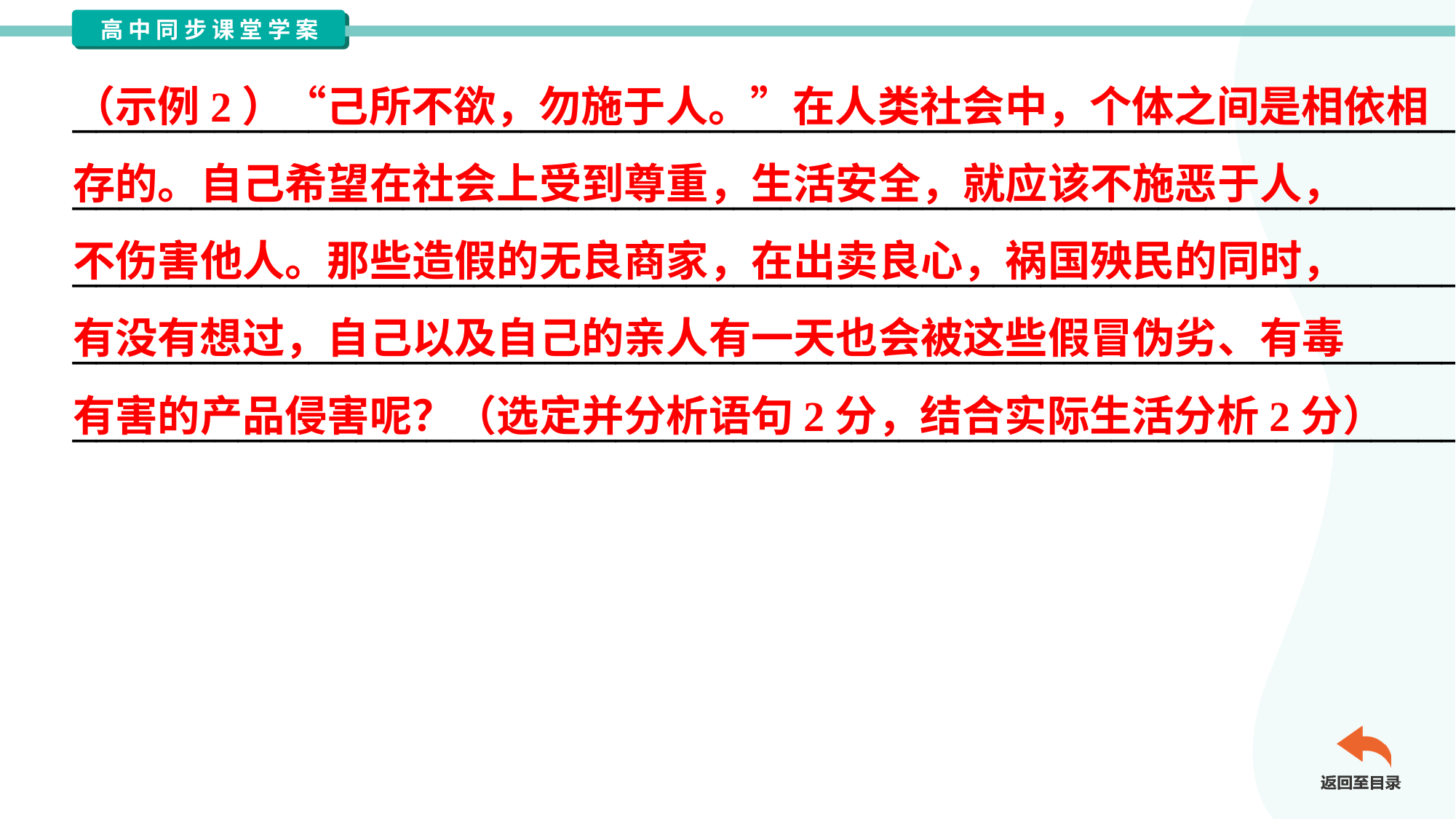

（示例2）“己所不欲，勿施于人。”在人类社会中，个体之间是相依相
存的。自己希望在社会上受到尊重，生活安全，就应该不施恶于人，
不伤害他人。那些造假的无良商家，在出卖良心，祸国殃民的同时，
有没有想过，自己以及自己的亲人有一天也会被这些假冒伪劣、有毒
有害的产品侵害呢？（选定并分析语句2分，结合实际生活分析2分）
_____________________________________________________________
_____________________________________________________________
_____________________________________________________________
_____________________________________________________________
_____________________________________________________________